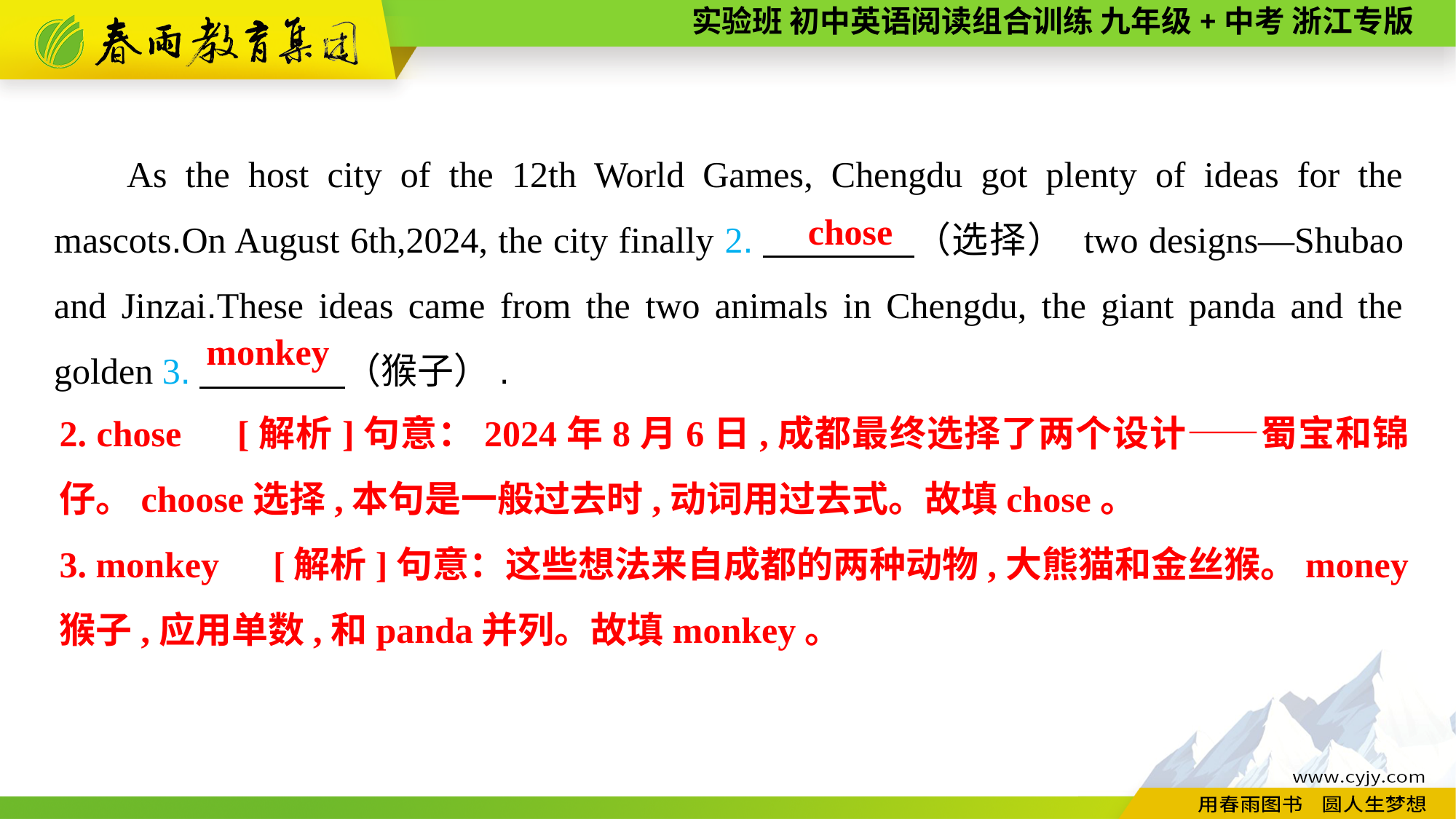

As the host city of the 12th World Games, Chengdu got plenty of ideas for the mascots.On August 6th,2024, the city finally 2.　　　　（选择） two designs—Shubao and Jinzai.These ideas came from the two animals in Chengdu, the giant panda and the golden 3.　　　　（猴子）.
chose
monkey
2. chose　[解析]句意：2024年8月6日,成都最终选择了两个设计——蜀宝和锦仔。choose选择,本句是一般过去时,动词用过去式。故填chose。
3. monkey　[解析]句意：这些想法来自成都的两种动物,大熊猫和金丝猴。money猴子,应用单数,和panda并列。故填monkey。